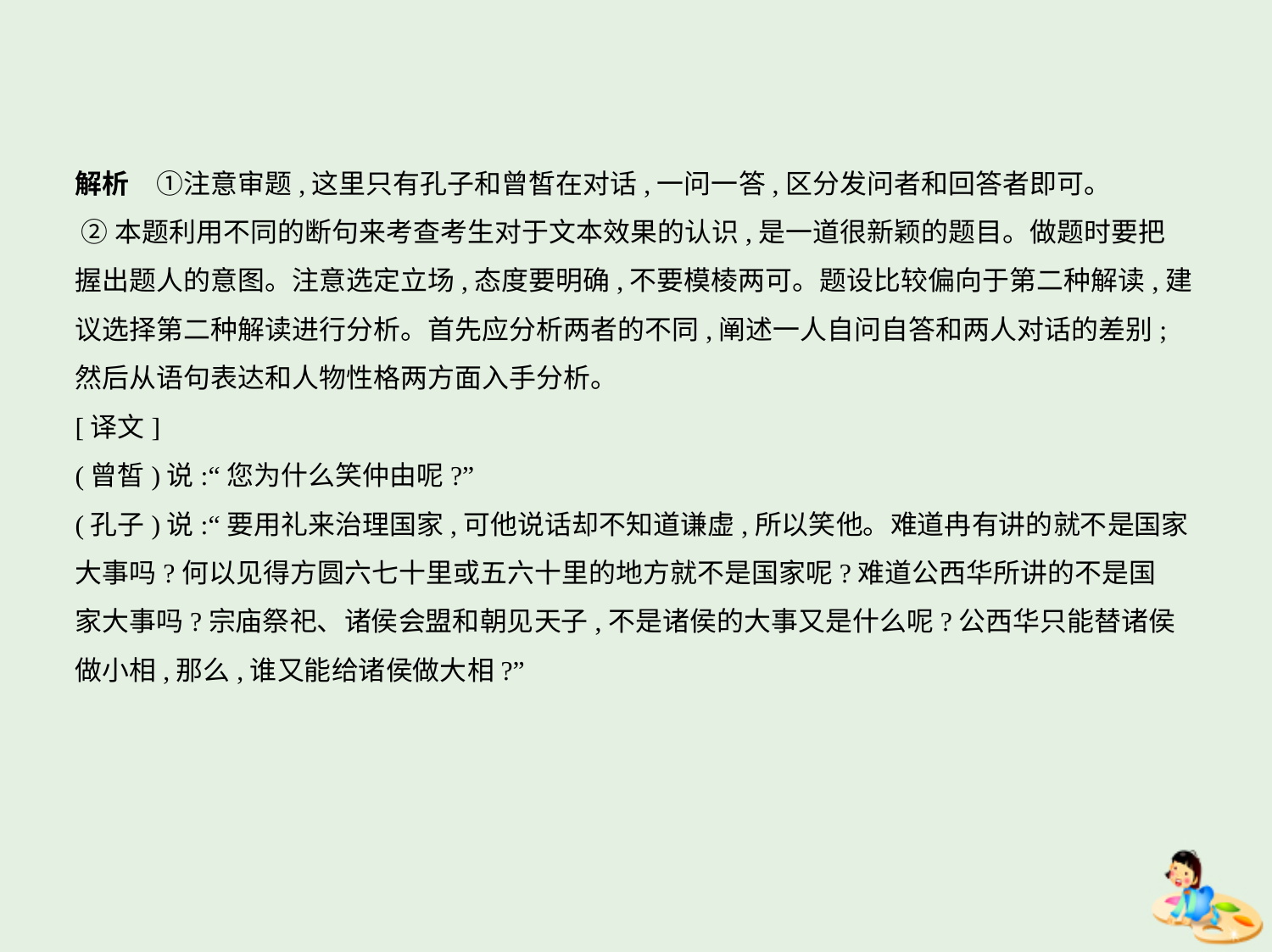

解析　①注意审题,这里只有孔子和曾皙在对话,一问一答,区分发问者和回答者即可。
 ②本题利用不同的断句来考查考生对于文本效果的认识,是一道很新颖的题目。做题时要把
握出题人的意图。注意选定立场,态度要明确,不要模棱两可。题设比较偏向于第二种解读,建
议选择第二种解读进行分析。首先应分析两者的不同,阐述一人自问自答和两人对话的差别;
然后从语句表达和人物性格两方面入手分析。
[译文]
(曾皙)说:“您为什么笑仲由呢?”
(孔子)说:“要用礼来治理国家,可他说话却不知道谦虚,所以笑他。难道冉有讲的就不是国家
大事吗?何以见得方圆六七十里或五六十里的地方就不是国家呢?难道公西华所讲的不是国
家大事吗?宗庙祭祀、诸侯会盟和朝见天子,不是诸侯的大事又是什么呢?公西华只能替诸侯
做小相,那么,谁又能给诸侯做大相?”